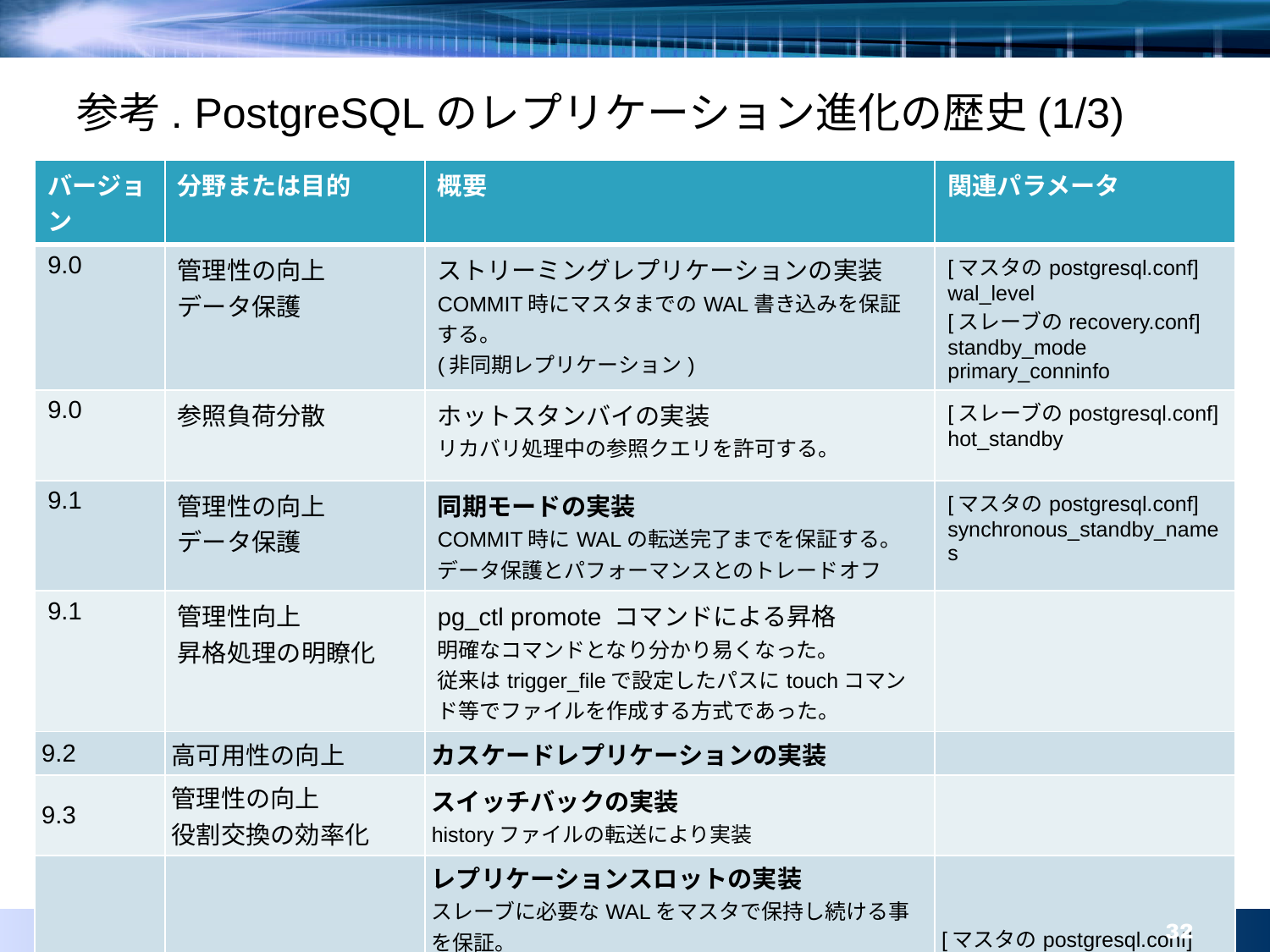

# 参考. PostgreSQLのレプリケーション進化の歴史(1/3)
| バージョン | 分野または目的 | 概要 | 関連パラメータ |
| --- | --- | --- | --- |
| 9.0 | 管理性の向上 データ保護 | ストリーミングレプリケーションの実装 COMMIT時にマスタまでのWAL書き込みを保証する。 (非同期レプリケーション) | [マスタのpostgresql.conf] wal\_level [スレーブのrecovery.conf] standby\_mode primary\_conninfo |
| 9.0 | 参照負荷分散 | ホットスタンバイの実装 リカバリ処理中の参照クエリを許可する。 | [スレーブのpostgresql.conf] hot\_standby |
| 9.1 | 管理性の向上 データ保護 | 同期モードの実装 COMMIT時にWALの転送完了までを保証する。 データ保護とパフォーマンスとのトレードオフ | [マスタのpostgresql.conf] synchronous\_standby\_names |
| 9.1 | 管理性向上 昇格処理の明瞭化 | pg\_ctl promote コマンドによる昇格 明確なコマンドとなり分かり易くなった。 従来はtrigger\_fileで設定したパスにtouchコマンド等でファイルを作成する方式であった。 |  |
| 9.2 | 高可用性の向上 | カスケードレプリケーションの実装 |  |
| 9.3 | 管理性の向上 役割交換の効率化 | スイッチバックの実装 historyファイルの転送により実装 |  |
| 9.4 | 管理性の向上 WAL保持の保証 | レプリケーションスロットの実装 スレーブに必要なWALをマスタで保持し続ける事を保証。 特に複数スレーブ構成にて効果的。以下の事項に注意。 マスタのWAL領域が溢れないように監視を検討 不要スロットは削除（残存しているとWALを保持） | [マスタのpostgresql.conf] 　max\_replication\_slots [スレーブのpostgresql.conf] 　hot\_standby\_feedback |
32